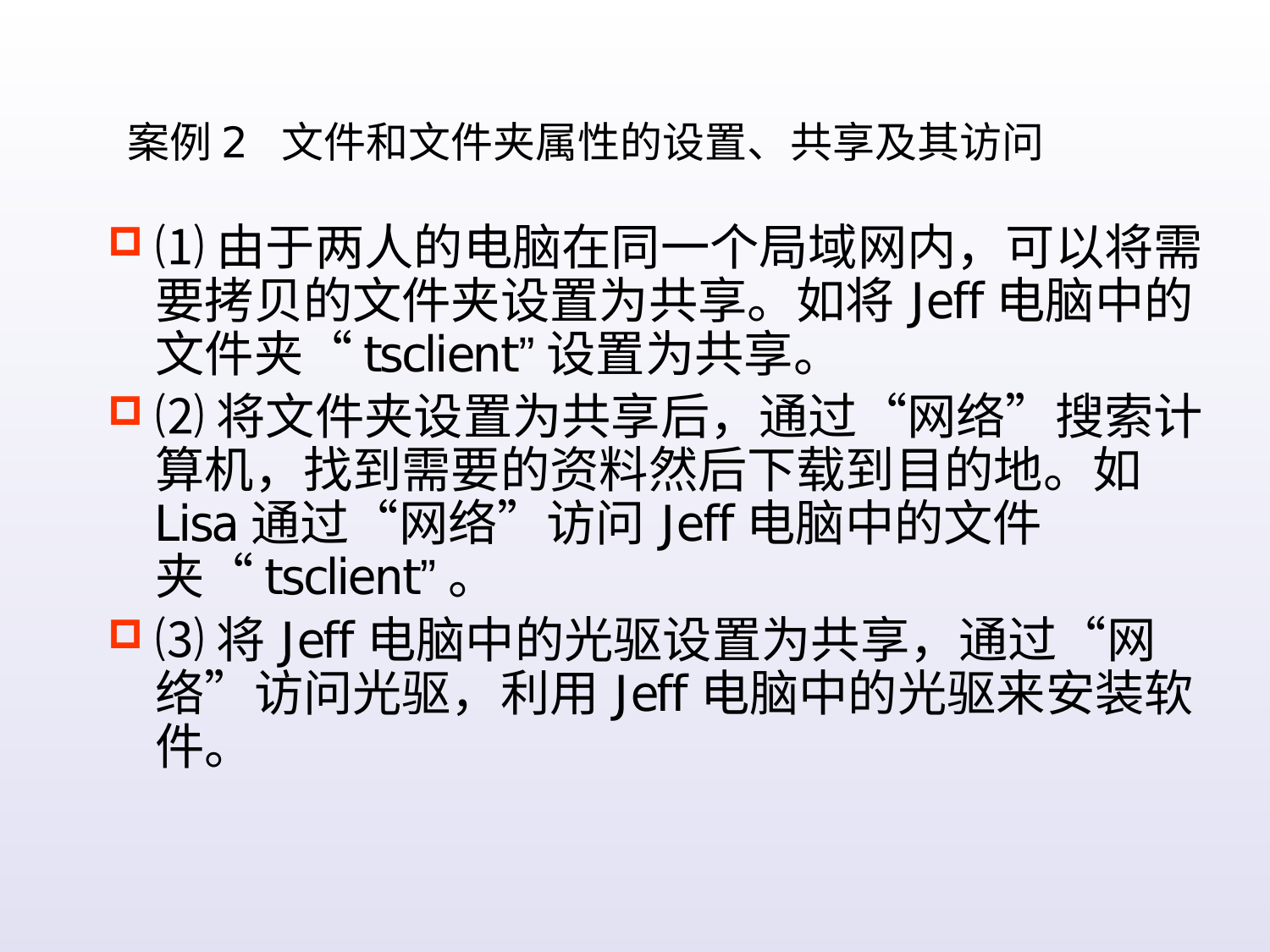

案例2  文件和文件夹属性的设置、共享及其访问
⑴由于两人的电脑在同一个局域网内，可以将需要拷贝的文件夹设置为共享。如将Jeff电脑中的文件夹“tsclient”设置为共享。
⑵将文件夹设置为共享后，通过“网络”搜索计算机，找到需要的资料然后下载到目的地。如Lisa通过“网络”访问Jeff电脑中的文件夹“tsclient”。
⑶将Jeff电脑中的光驱设置为共享，通过“网络”访问光驱，利用Jeff电脑中的光驱来安装软件。